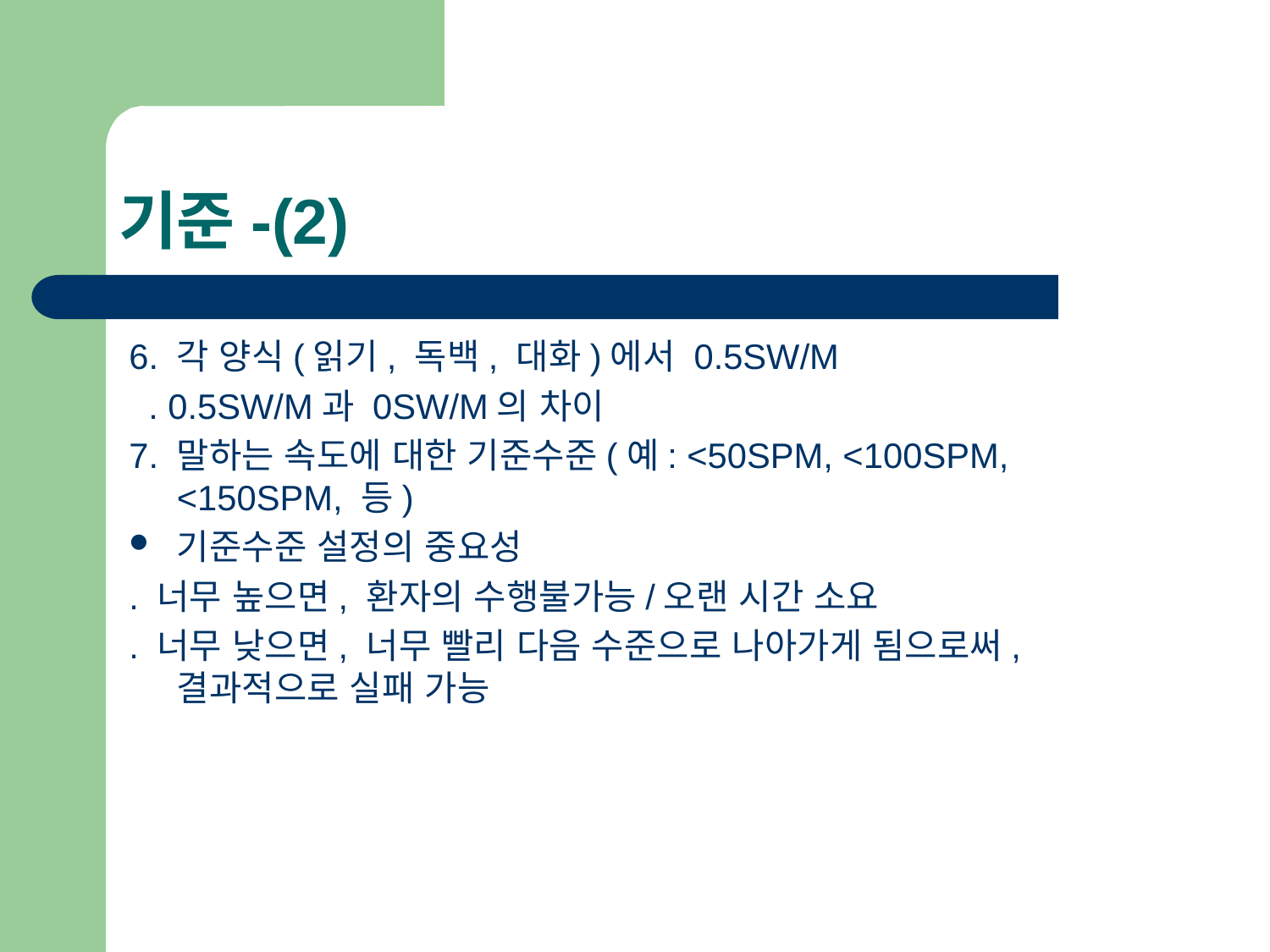

# 기준-(2)
6. 각 양식(읽기, 독백, 대화)에서 0.5SW/M
  . 0.5SW/M과 0SW/M의 차이
7. 말하는 속도에 대한 기준수준(예: <50SPM, <100SPM, <150SPM, 등)
기준수준 설정의 중요성
. 너무 높으면, 환자의 수행불가능/오랜 시간 소요
. 너무 낮으면, 너무 빨리 다음 수준으로 나아가게 됨으로써, 결과적으로 실패 가능